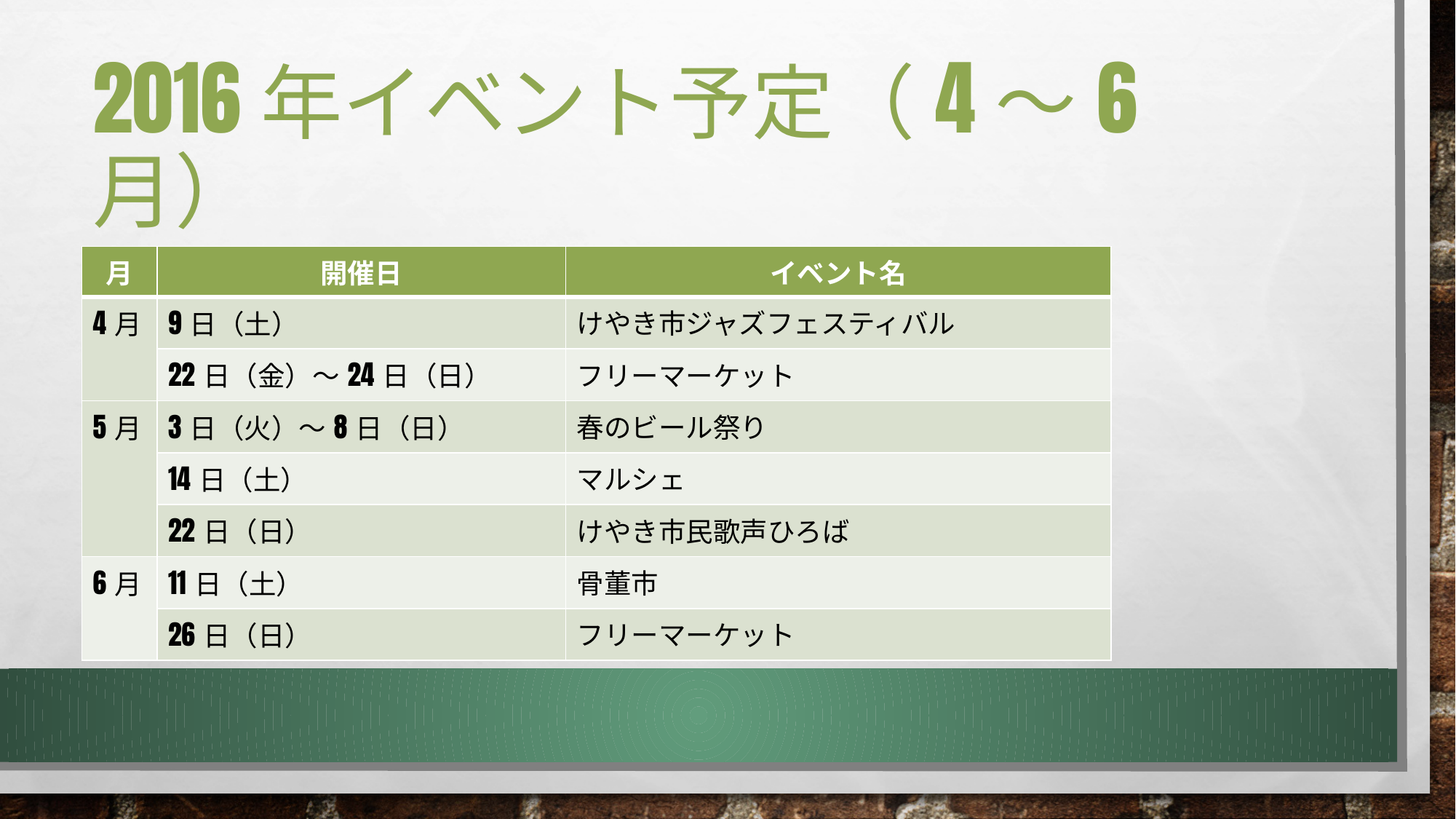

# 2016年イベント予定（4～6月）
| 月 | 開催日 | イベント名 |
| --- | --- | --- |
| 4月 | 9日（土） | けやき市ジャズフェスティバル |
|  | 22日（金）～24日（日） | フリーマーケット |
| 5月 | 3日（火）～8日（日） | 春のビール祭り |
|  | 14日（土） | マルシェ |
|  | 22日（日） | けやき市民歌声ひろば |
| 6月 | 11日（土） | 骨董市 |
|  | 26日（日） | フリーマーケット |